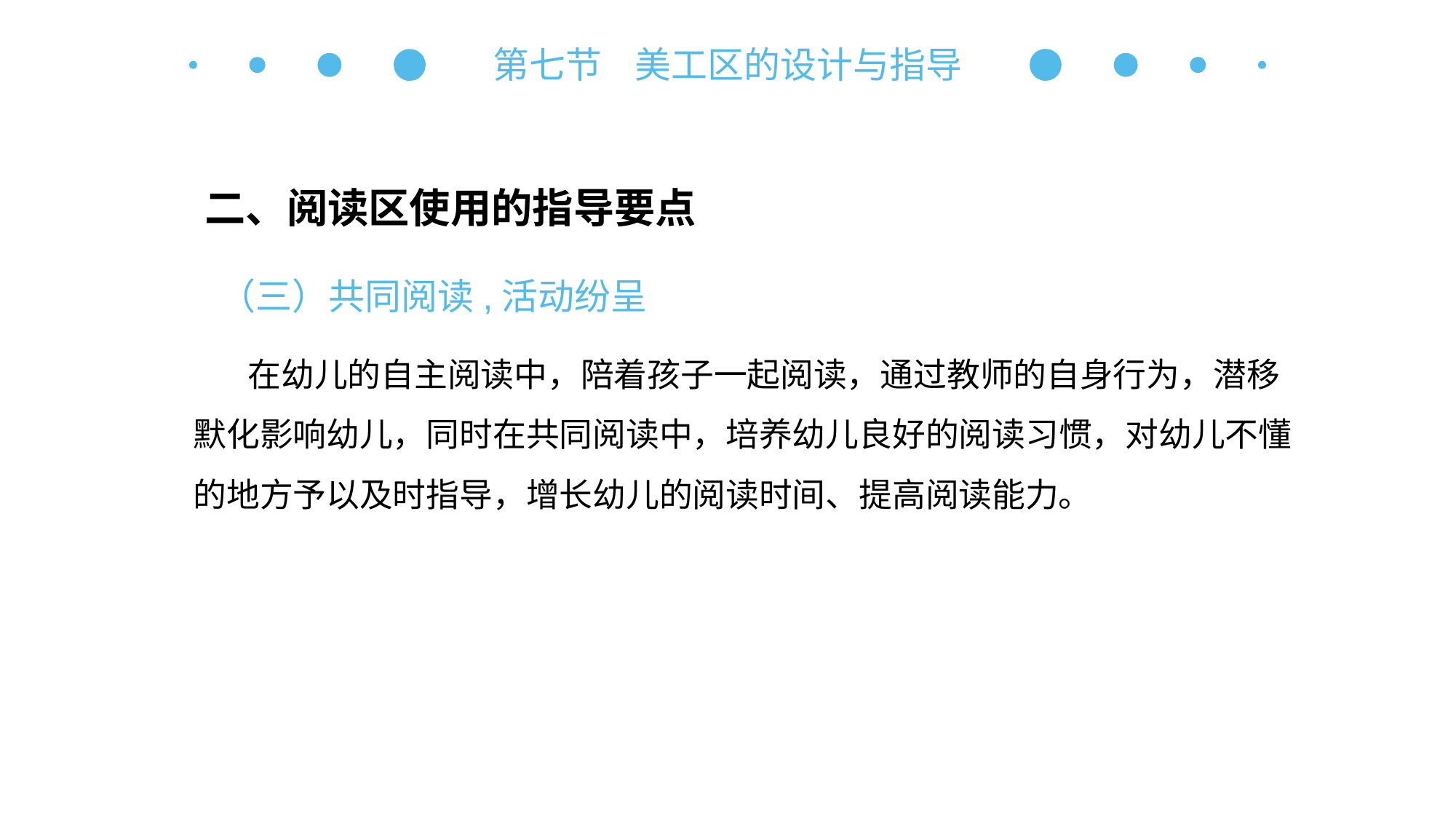

第七节    美工区的设计与指导

二、阅读区使用的指导要点
（三）共同阅读,活动纷呈
在幼儿的自主阅读中，陪着孩子一起阅读，通过教师的自身行为，潜移默化影响幼儿，同时在共同阅读中，培养幼儿良好的阅读习惯，对幼儿不懂的地方予以及时指导，增长幼儿的阅读时间、提高阅读能力。